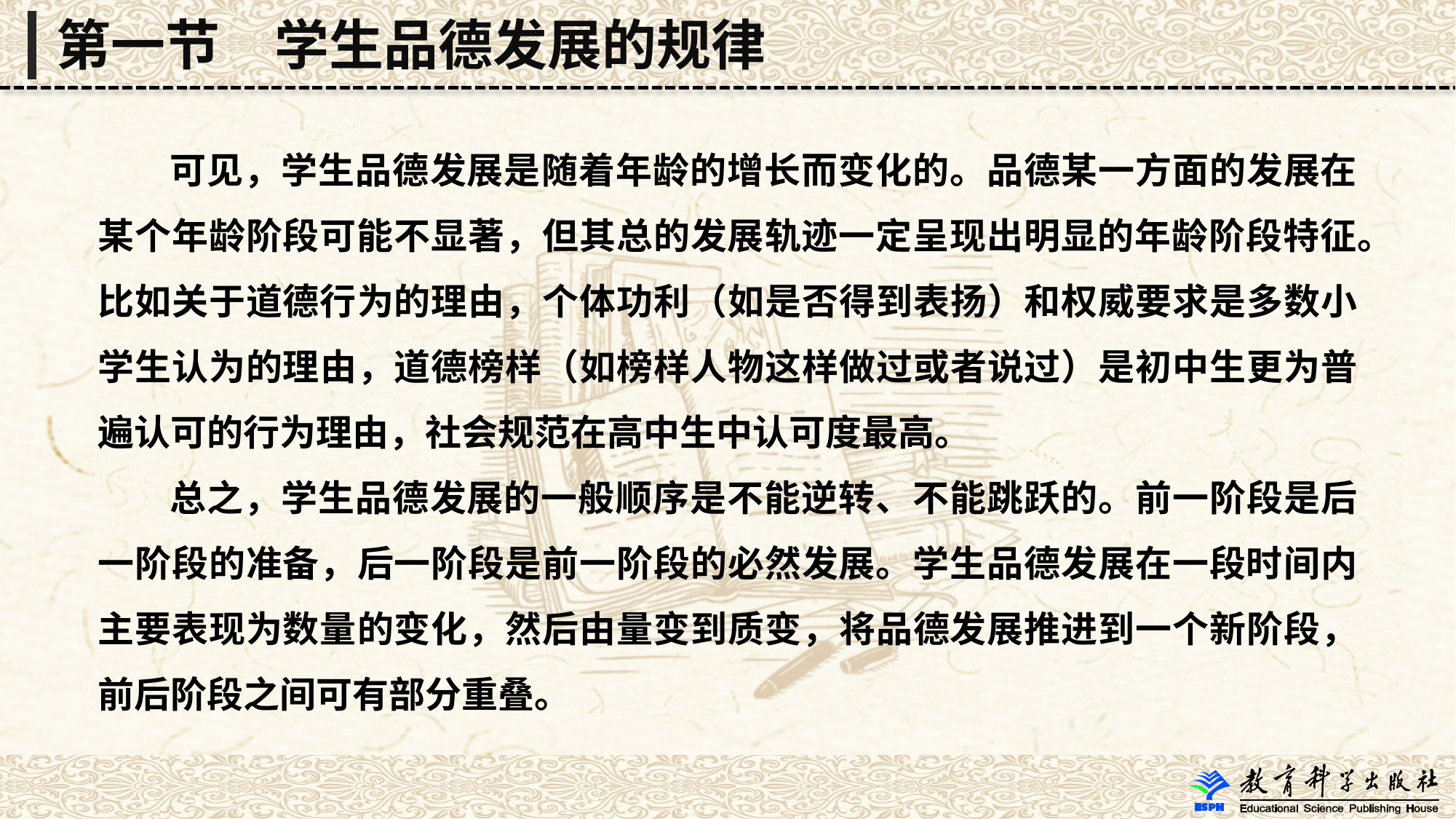

第一节　学生品德发展的规律
       可见，学生品德发展是随着年龄的增长而变化的。品德某一方面的发展在某个年龄阶段可能不显著，但其总的发展轨迹一定呈现出明显的年龄阶段特征。比如关于道德行为的理由，个体功利（如是否得到表扬）和权威要求是多数小学生认为的理由，道德榜样（如榜样人物这样做过或者说过）是初中生更为普遍认可的行为理由，社会规范在高中生中认可度最高。
       总之，学生品德发展的一般顺序是不能逆转、不能跳跃的。前一阶段是后一阶段的准备，后一阶段是前一阶段的必然发展。学生品德发展在一段时间内主要表现为数量的变化，然后由量变到质变，将品德发展推进到一个新阶段，前后阶段之间可有部分重叠。